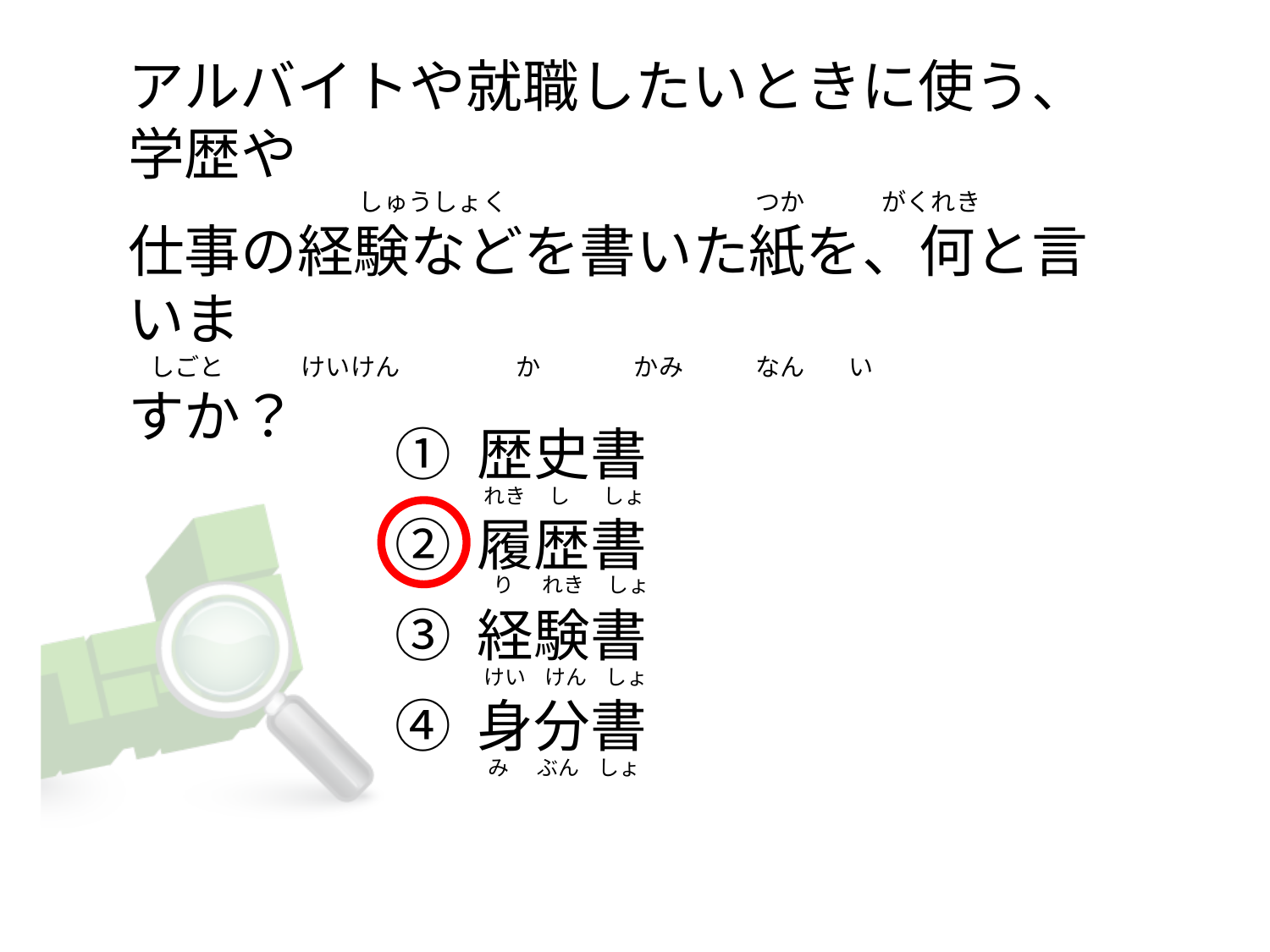

# アルバイトや就職したいときに使う、学歴や                                           しゅうしょく                           　　         つか              がくれき 仕事の経験などを書いた紙を、何と言いま     しごと              けいけん                     か                 かみ             なん        い すか？
① 歴史書
② 履歴書
③ 経験書
④ 身分書
 れき     し       しょ

   り      れき     しょ
 けい    けん    しょ
  み      ぶん    しょ